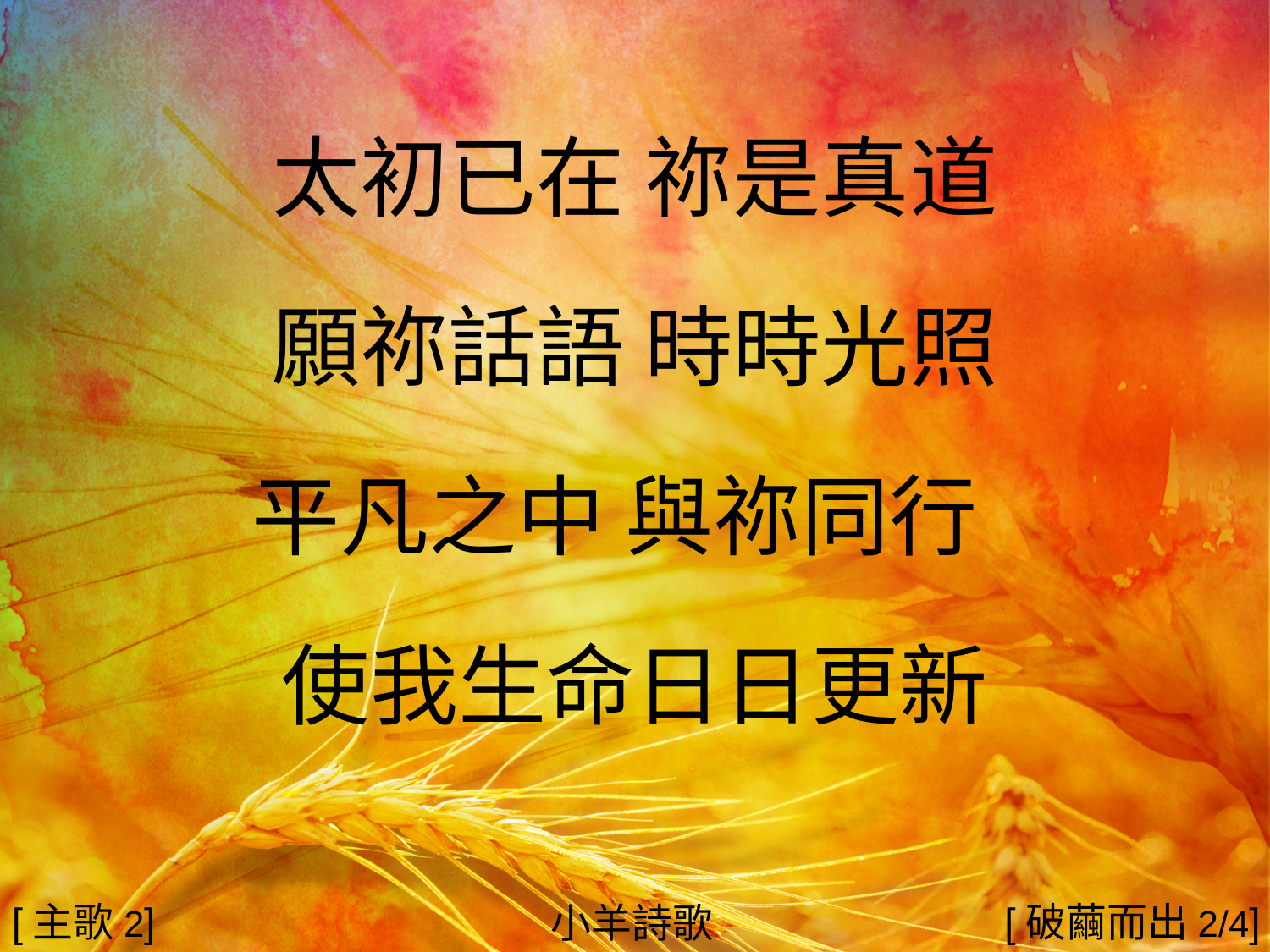

太初已在 祢是真道

願祢話語 時時光照

平凡之中 與祢同行

使我生命日日更新
#

[主歌2]
[破繭而出2/4]
小羊詩歌